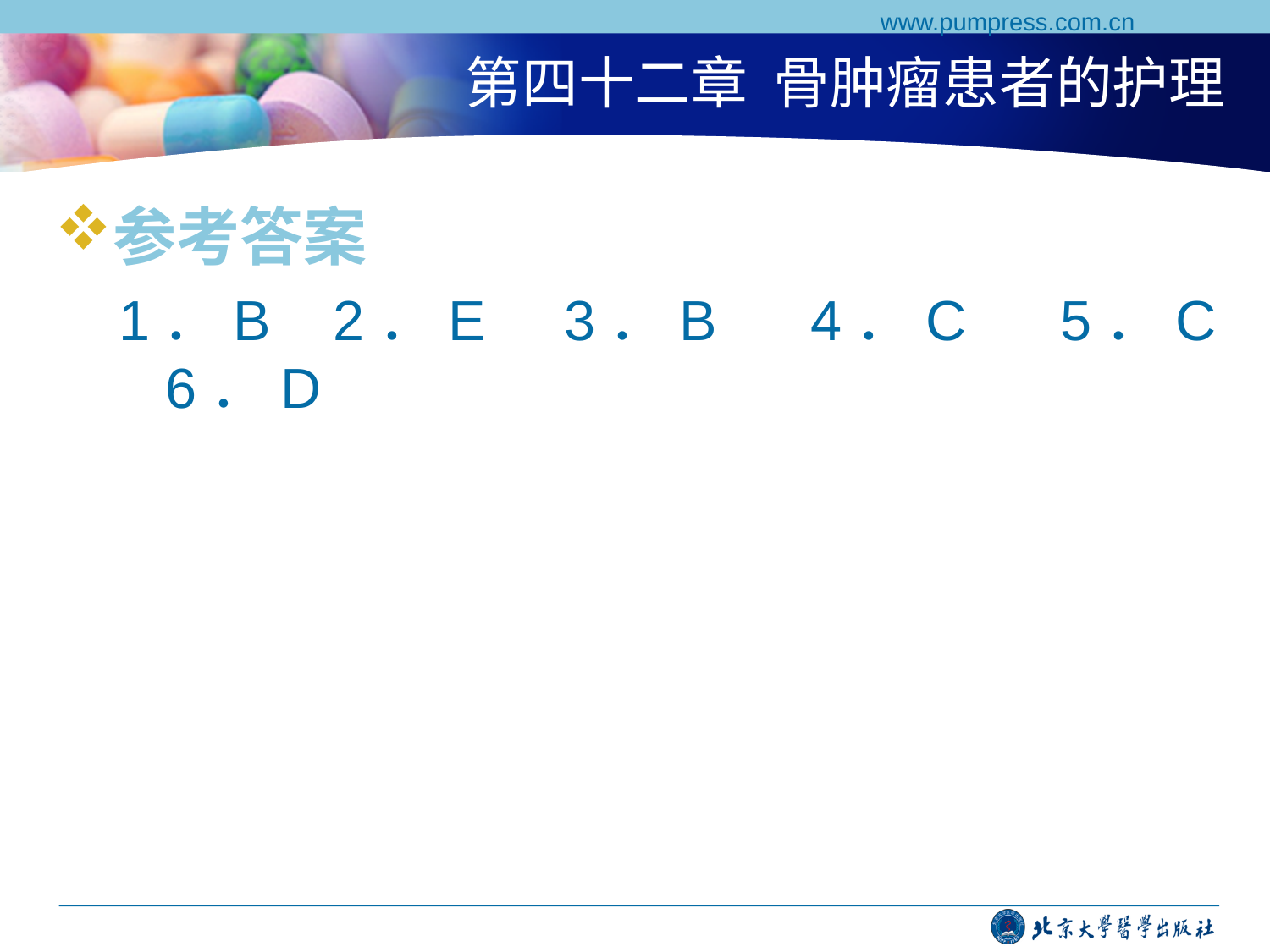

www.pumpress.com.cn
# 第四十二章  骨肿瘤患者的护理
参考答案
1．B    2．E     3．B      4．C      5．C    6．D